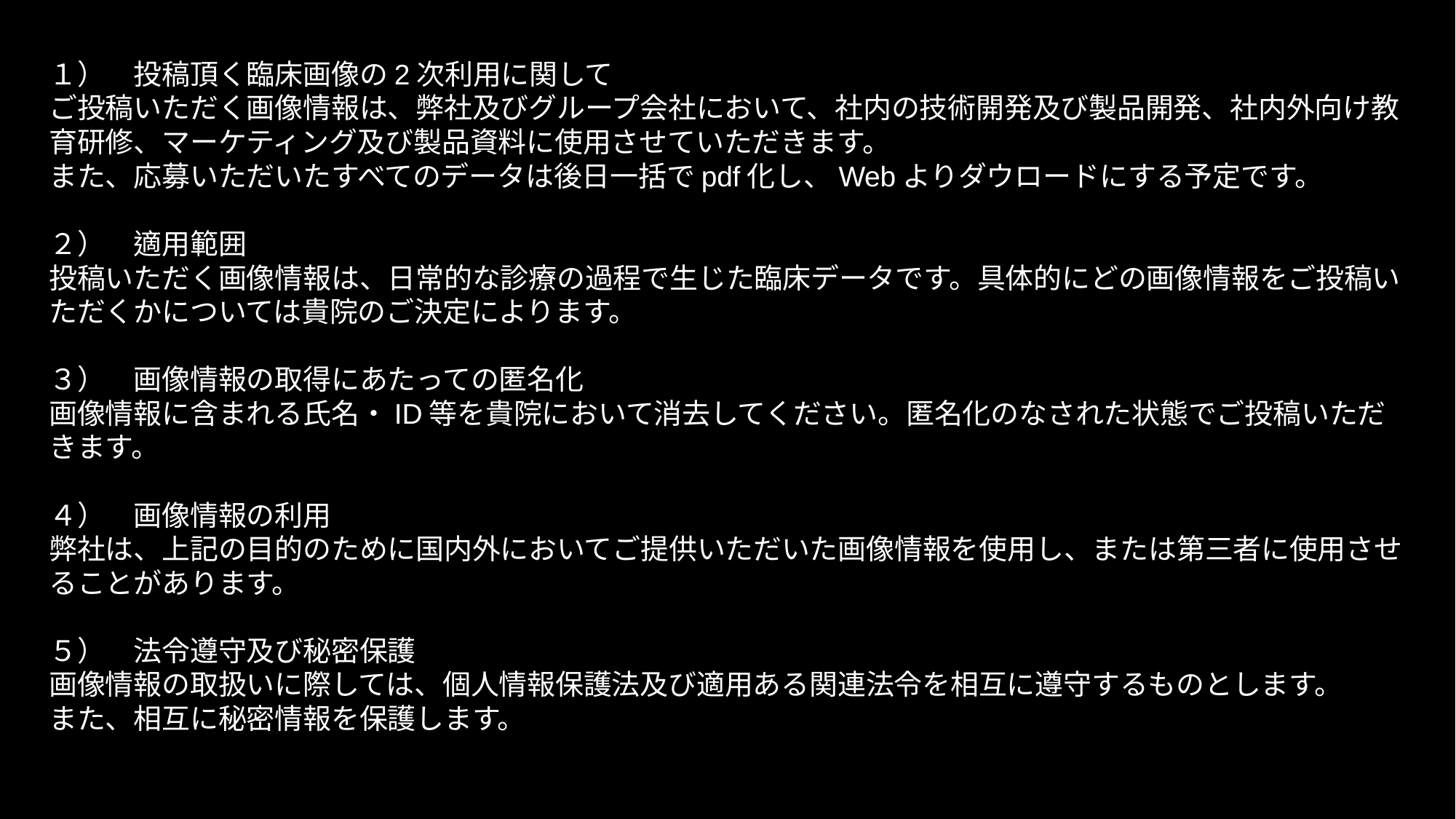

１）　投稿頂く臨床画像の2次利用に関して
ご投稿いただく画像情報は、弊社及びグループ会社において、社内の技術開発及び製品開発、社内外向け教育研修、マーケティング及び製品資料に使用させていただきます。
また、応募いただいたすべてのデータは後日一括でpdf化し、Webよりダウロードにする予定です。

２）　適用範囲
投稿いただく画像情報は、日常的な診療の過程で生じた臨床データです。具体的にどの画像情報をご投稿いただくかについては貴院のご決定によります。

３）　画像情報の取得にあたっての匿名化
画像情報に含まれる氏名・ID等を貴院において消去してください。匿名化のなされた状態でご投稿いただきます。

４）　画像情報の利用
弊社は、上記の目的のために国内外においてご提供いただいた画像情報を使用し、または第三者に使用させることがあります。

５）　法令遵守及び秘密保護
画像情報の取扱いに際しては、個人情報保護法及び適用ある関連法令を相互に遵守するものとします。
また、相互に秘密情報を保護します。